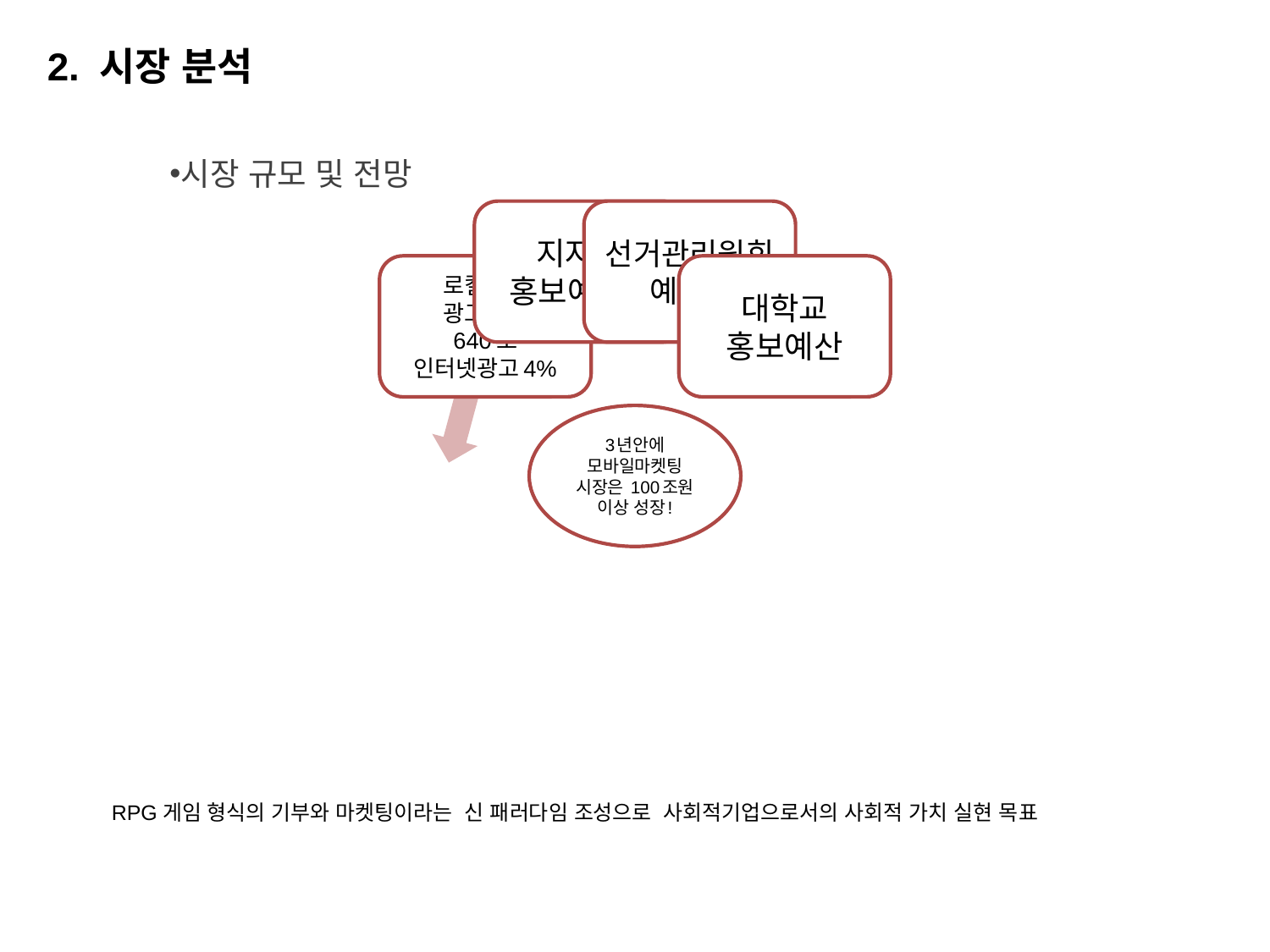

2. 시장 분석
시장 규모 및 전망
3년안에 모바일마켓팅 시장은 100조원
이상 성장!
640조
인터넷광고4%
지자체
홍보예산?
선거관리원회
예산?
RPG게임 형식의 기부와 마켓팅이라는  신 패러다임 조성으로  사회적기업으로서의 사회적 가치 실현 목표